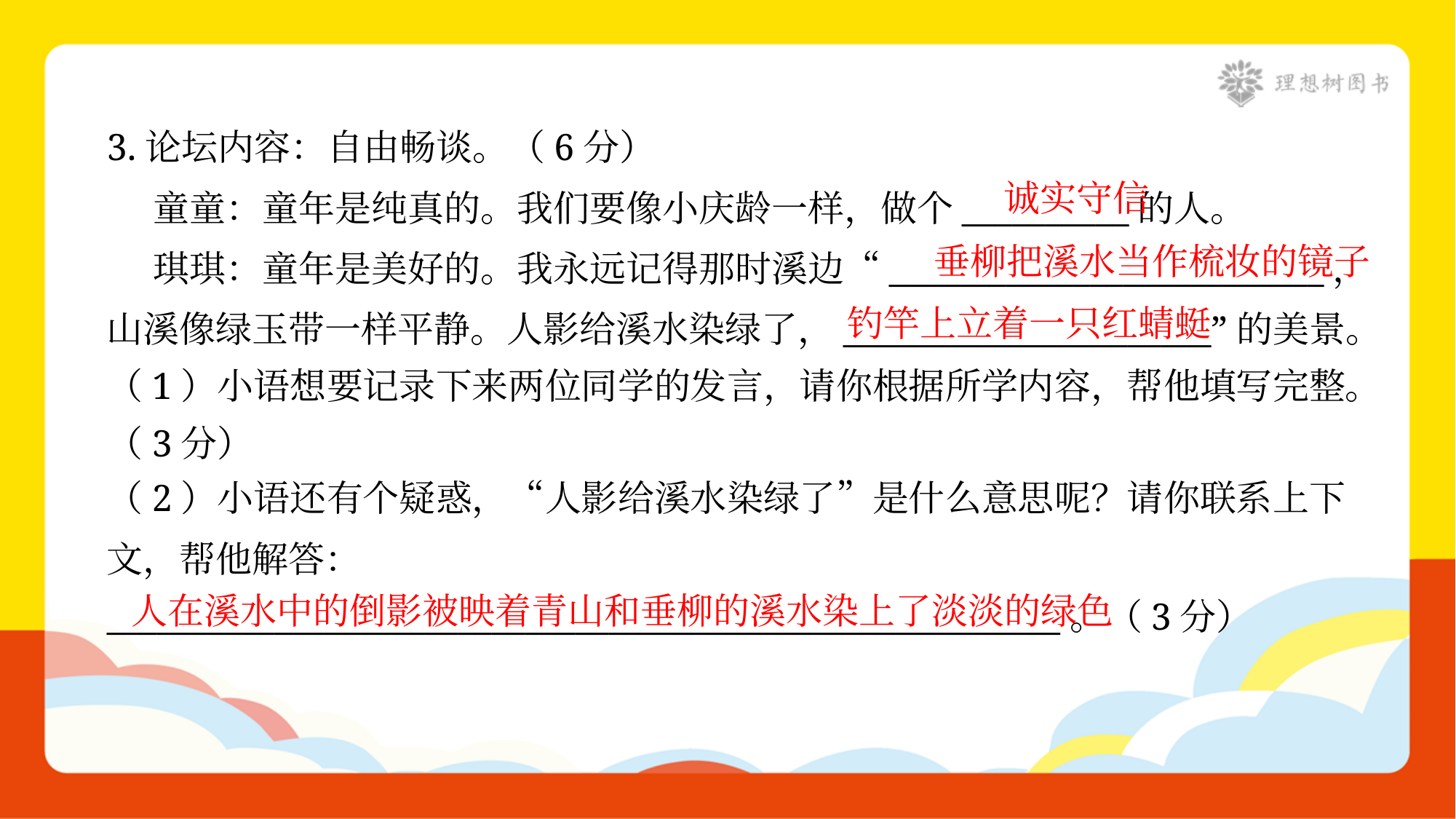

3.论坛内容：自由畅谈。（6分）
    童童：童年是纯真的。我们要像小庆龄一样，做个__________的人。
    琪琪：童年是美好的。我永远记得那时溪边“__________________________，
山溪像绿玉带一样平静。人影给溪水染绿了，______________________”的美景。
诚实守信
垂柳把溪水当作梳妆的镜子
钓竿上立着一只红蜻蜓
（1）小语想要记录下来两位同学的发言，请你根据所学内容，帮他填写完整。
（3分）
（2）小语还有个疑惑，“人影给溪水染绿了”是什么意思呢？请你联系上下
文，帮他解答：
_________________________________________________________。（3分）
人在溪水中的倒影被映着青山和垂柳的溪水染上了淡淡的绿色